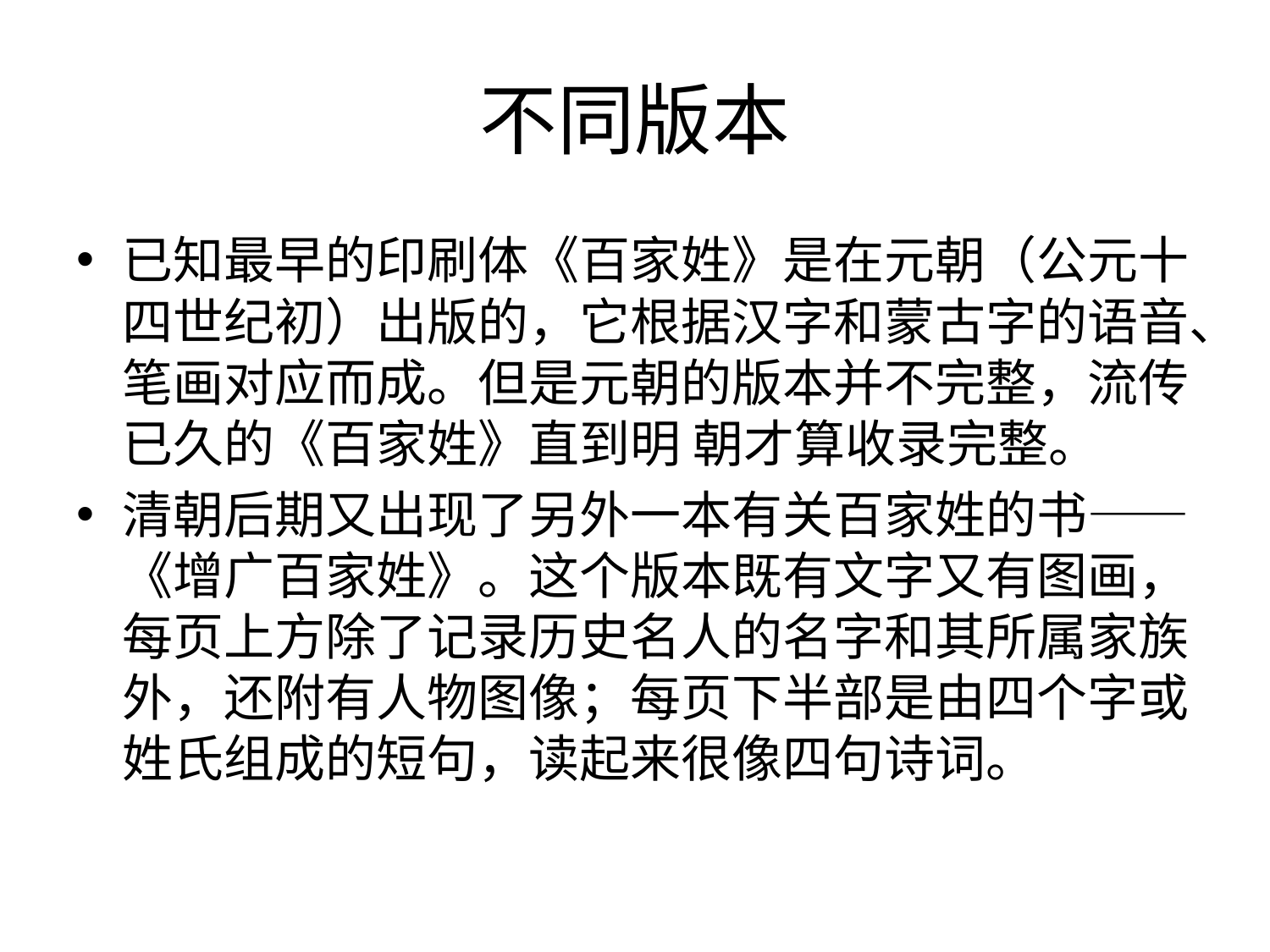

# 不同版本
已知最早的印刷体《百家姓》是在元朝（公元十四世纪初）出版的，它根据汉字和蒙古字的语音、笔画对应而成。但是元朝的版本并不完整，流传已久的《百家姓》直到明 朝才算收录完整。
清朝后期又出现了另外一本有关百家姓的书——《增广百家姓》。这个版本既有文字又有图画，每页上方除了记录历史名人的名字和其所属家族外，还附有人物图像；每页下半部是由四个字或姓氏组成的短句，读起来很像四句诗词。